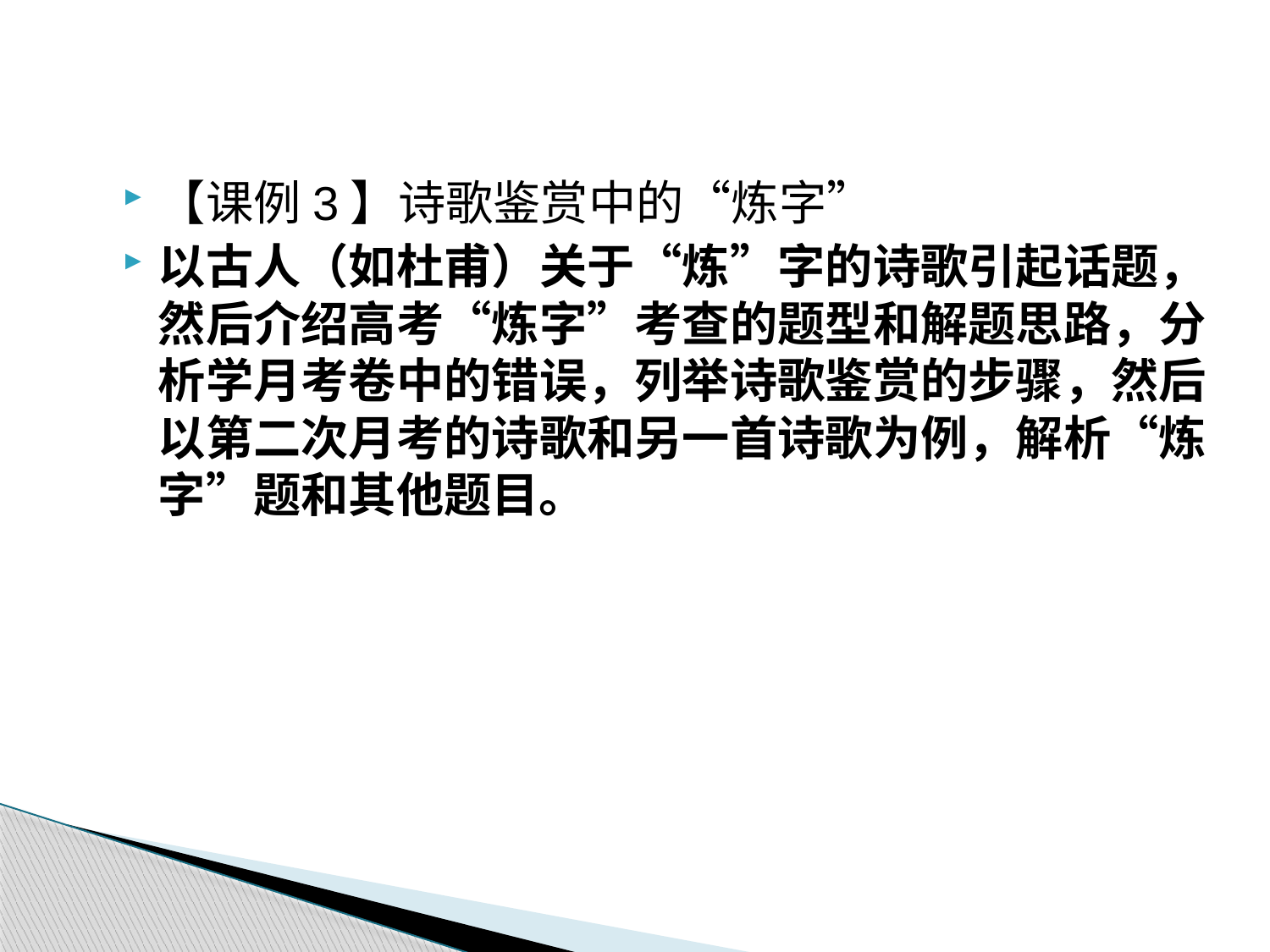

【课例3】诗歌鉴赏中的“炼字”
以古人（如杜甫）关于“炼”字的诗歌引起话题，然后介绍高考“炼字”考查的题型和解题思路，分析学月考卷中的错误，列举诗歌鉴赏的步骤，然后以第二次月考的诗歌和另一首诗歌为例，解析“炼字”题和其他题目。